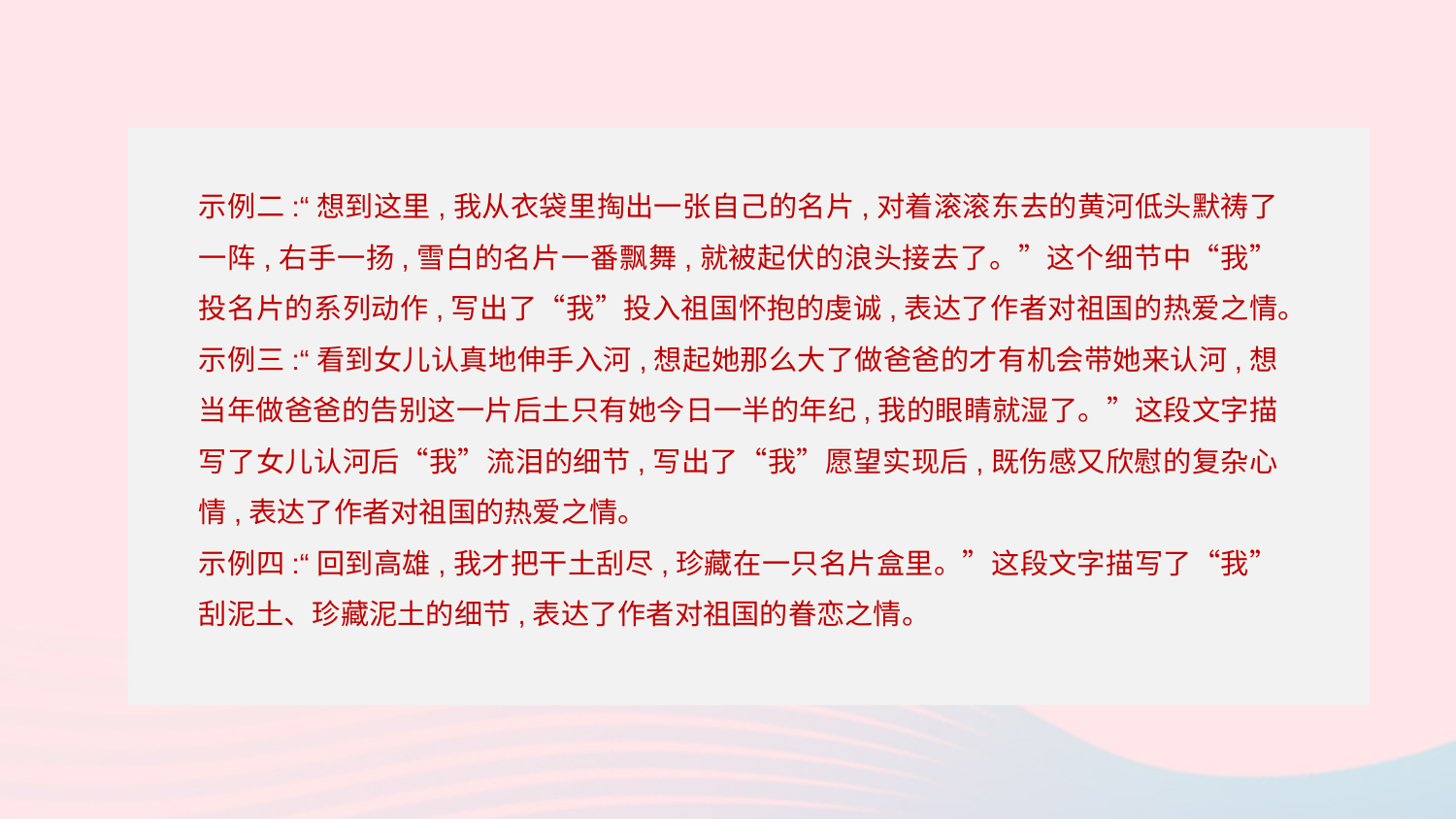

示例二:“想到这里,我从衣袋里掏出一张自己的名片,对着滚滚东去的黄河低头默祷了一阵,右手一扬,雪白的名片一番飘舞,就被起伏的浪头接去了。”这个细节中“我”投名片的系列动作,写出了“我”投入祖国怀抱的虔诚,表达了作者对祖国的热爱之情。
示例三:“看到女儿认真地伸手入河,想起她那么大了做爸爸的才有机会带她来认河,想当年做爸爸的告别这一片后土只有她今日一半的年纪,我的眼睛就湿了。”这段文字描写了女儿认河后“我”流泪的细节,写出了“我”愿望实现后,既伤感又欣慰的复杂心情,表达了作者对祖国的热爱之情。
示例四:“回到高雄,我才把干土刮尽,珍藏在一只名片盒里。”这段文字描写了“我”刮泥土、珍藏泥土的细节,表达了作者对祖国的眷恋之情。